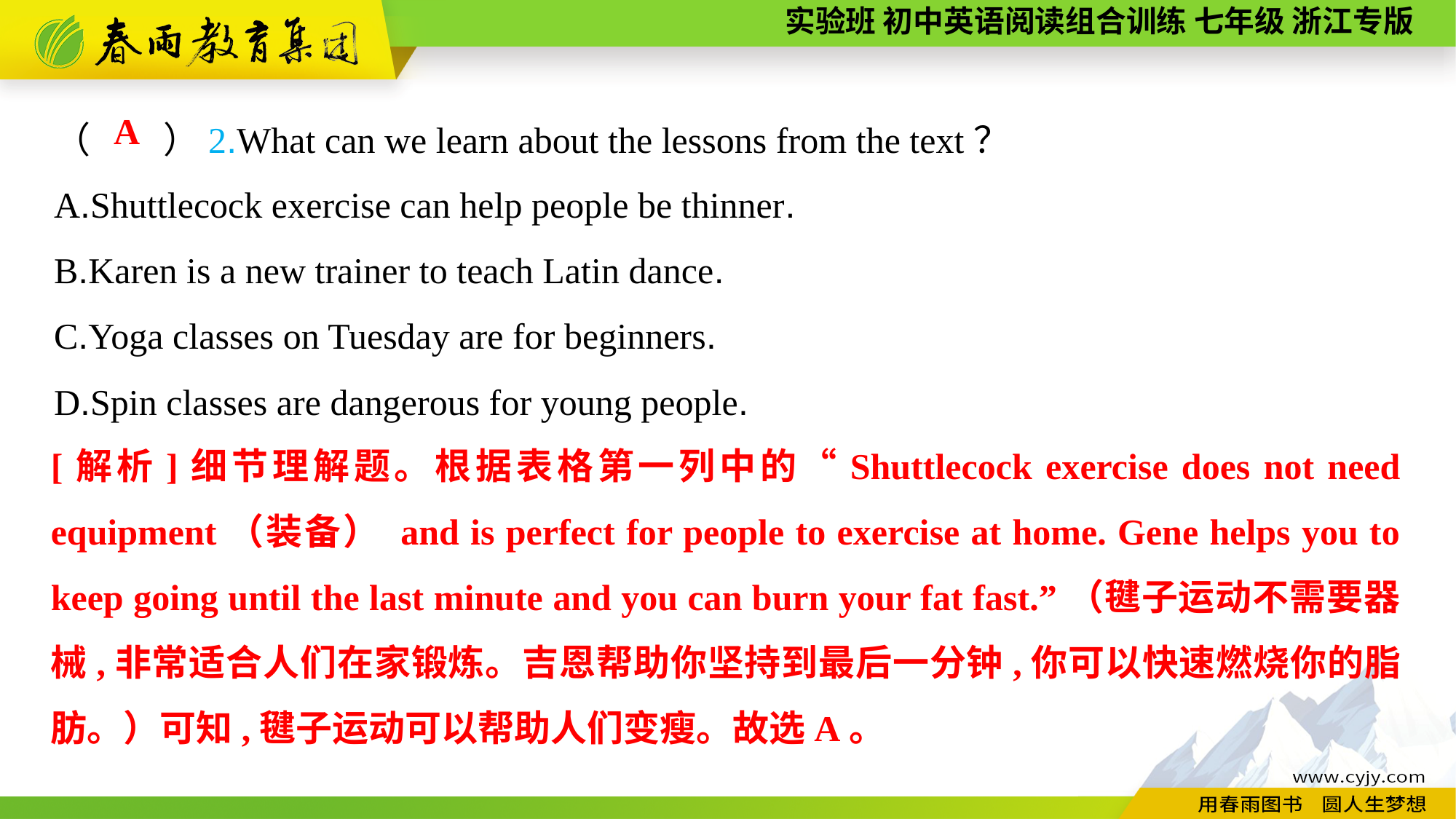

（　　）2.What can we learn about the lessons from the text？
A.Shuttlecock exercise can help people be thinner.
B.Karen is a new trainer to teach Latin dance.
C.Yoga classes on Tuesday are for beginners.
D.Spin classes are dangerous for young people.
A
[解析]细节理解题。根据表格第一列中的“Shuttlecock exercise does not need equipment（装备） and is perfect for people to exercise at home. Gene helps you to keep going until the last minute and you can burn your fat fast.”（毽子运动不需要器械,非常适合人们在家锻炼。吉恩帮助你坚持到最后一分钟,你可以快速燃烧你的脂肪。）可知,毽子运动可以帮助人们变瘦。故选A。